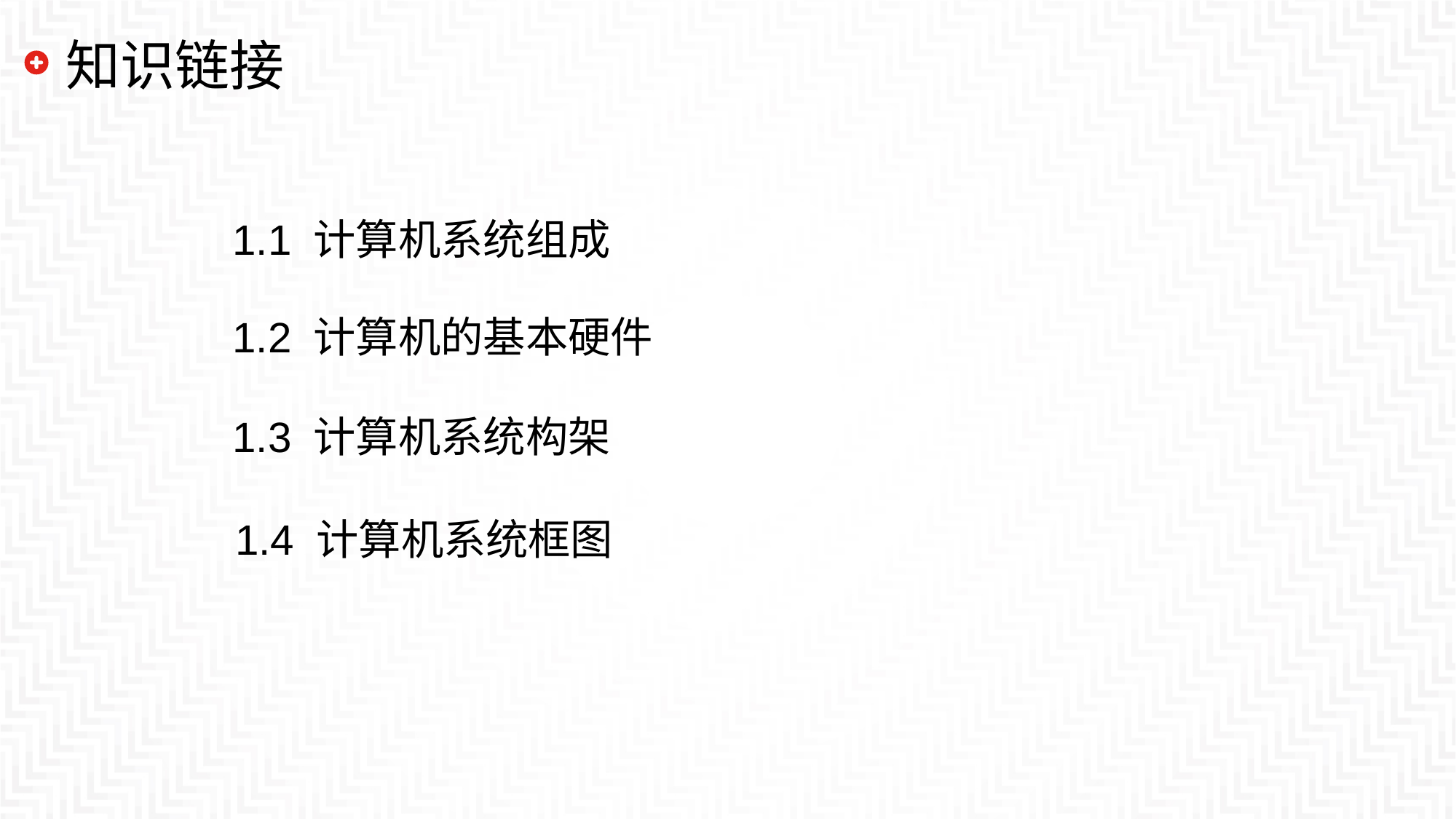

# 知识链接
1.1 计算机系统组成
1.2 计算机的基本硬件
1.3 计算机系统构架
1.4 计算机系统框图